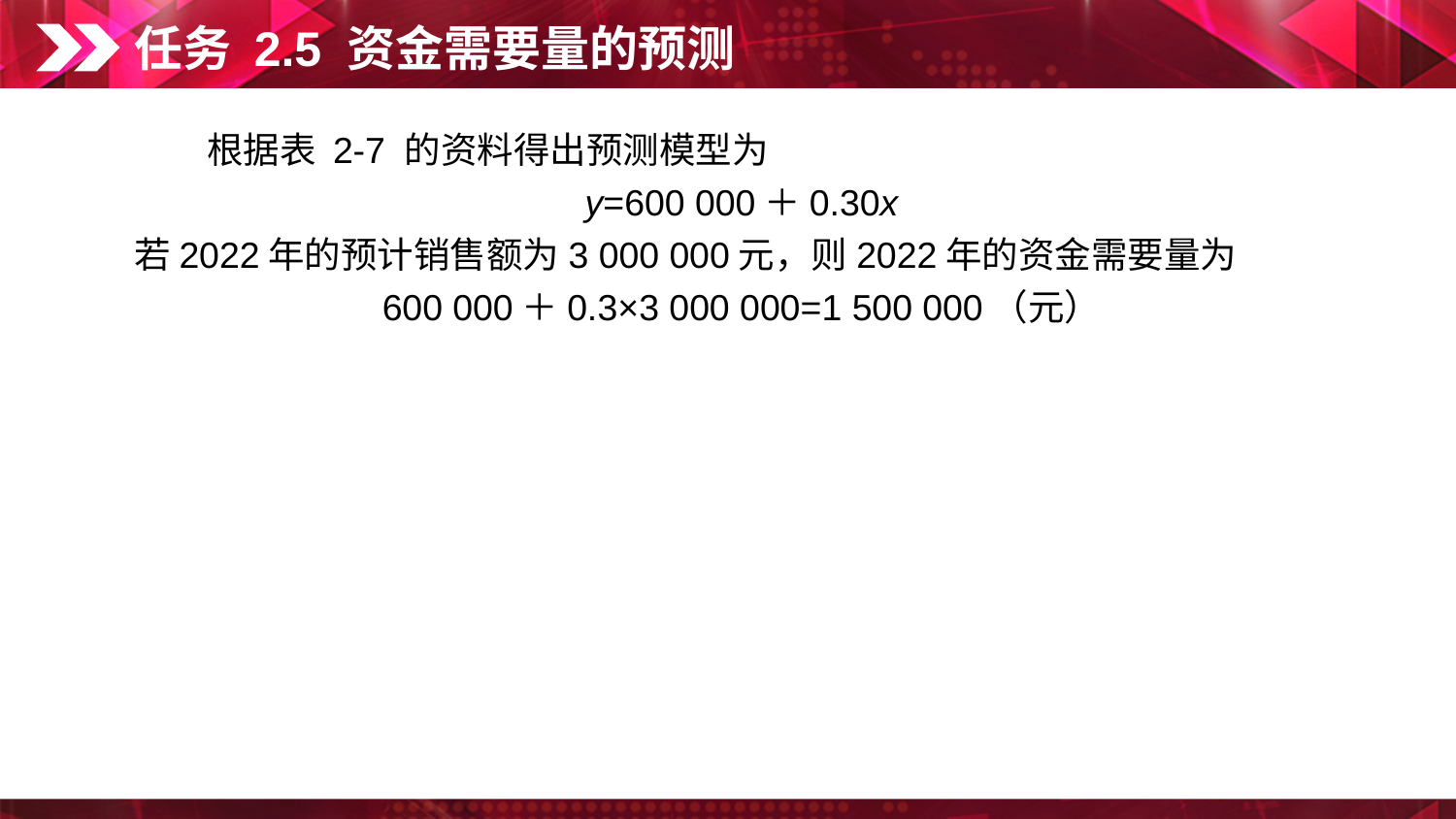

任务 2.5 资金需要量的预测

　　根据表 2-7 的资料得出预测模型为
y=600 000＋0.30x
若2022年的预计销售额为3 000 000元，则2022年的资金需要量为
600 000＋0.3×3 000 000=1 500 000（元）